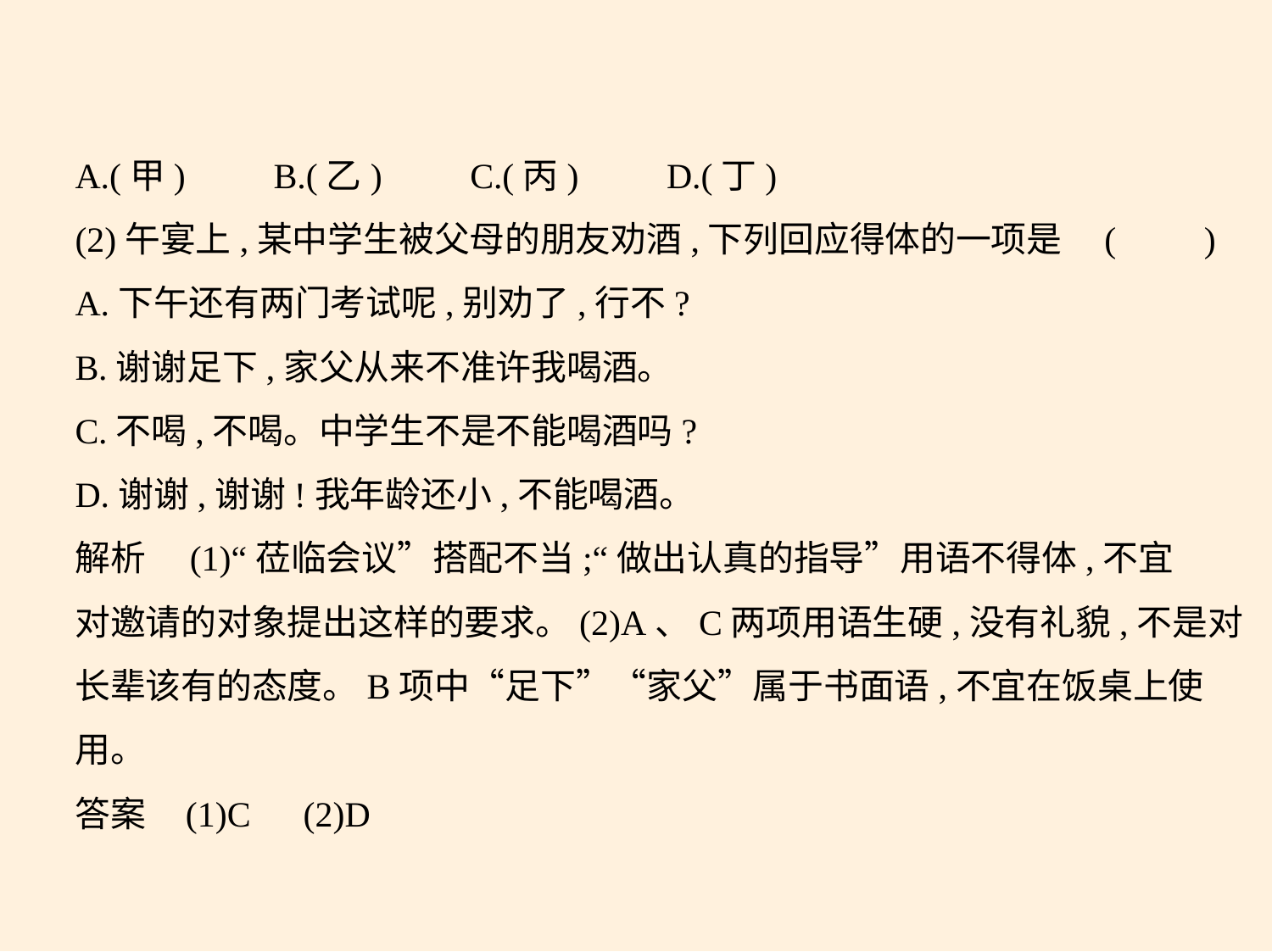

A.(甲)　　B.(乙)　　C.(丙)　　D.(丁)
(2)午宴上,某中学生被父母的朋友劝酒,下列回应得体的一项是 (　　)
A.下午还有两门考试呢,别劝了,行不?
B.谢谢足下,家父从来不准许我喝酒。
C.不喝,不喝。中学生不是不能喝酒吗?
D.谢谢,谢谢!我年龄还小,不能喝酒。
解析　(1)“莅临会议”搭配不当;“做出认真的指导”用语不得体,不宜
对邀请的对象提出这样的要求。(2)A、C两项用语生硬,没有礼貌,不是对
长辈该有的态度。B项中“足下”“家父”属于书面语,不宜在饭桌上使
用。
答案    (1)C　(2)D